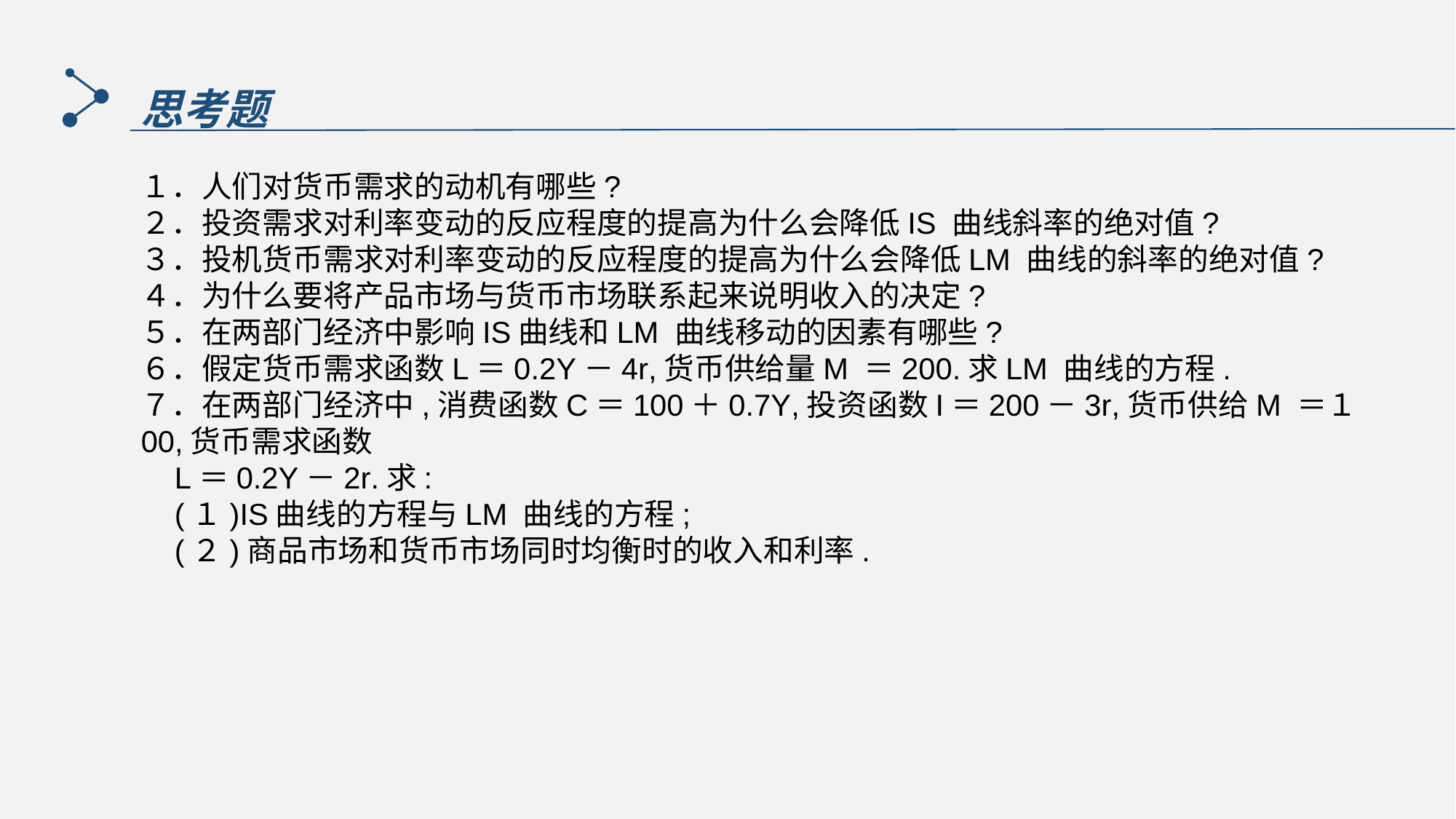

思考题
１．人们对货币需求的动机有哪些?
２．投资需求对利率变动的反应程度的提高为什么会降低IS 曲线斜率的绝对值?
３．投机货币需求对利率变动的反应程度的提高为什么会降低LM 曲线的斜率的绝对值?
４．为什么要将产品市场与货币市场联系起来说明收入的决定?
５．在两部门经济中影响IS曲线和LM 曲线移动的因素有哪些?
６．假定货币需求函数L＝0.2Y－4r,货币供给量M ＝200.求LM 曲线的方程.
７．在两部门经济中,消费函数C＝100＋0.7Y,投资函数I＝200－3r,货币供给M ＝１00,货币需求函数
    L＝0.2Y－2r.求:
    (１)IS曲线的方程与LM 曲线的方程;
    (２)商品市场和货币市场同时均衡时的收入和利率.